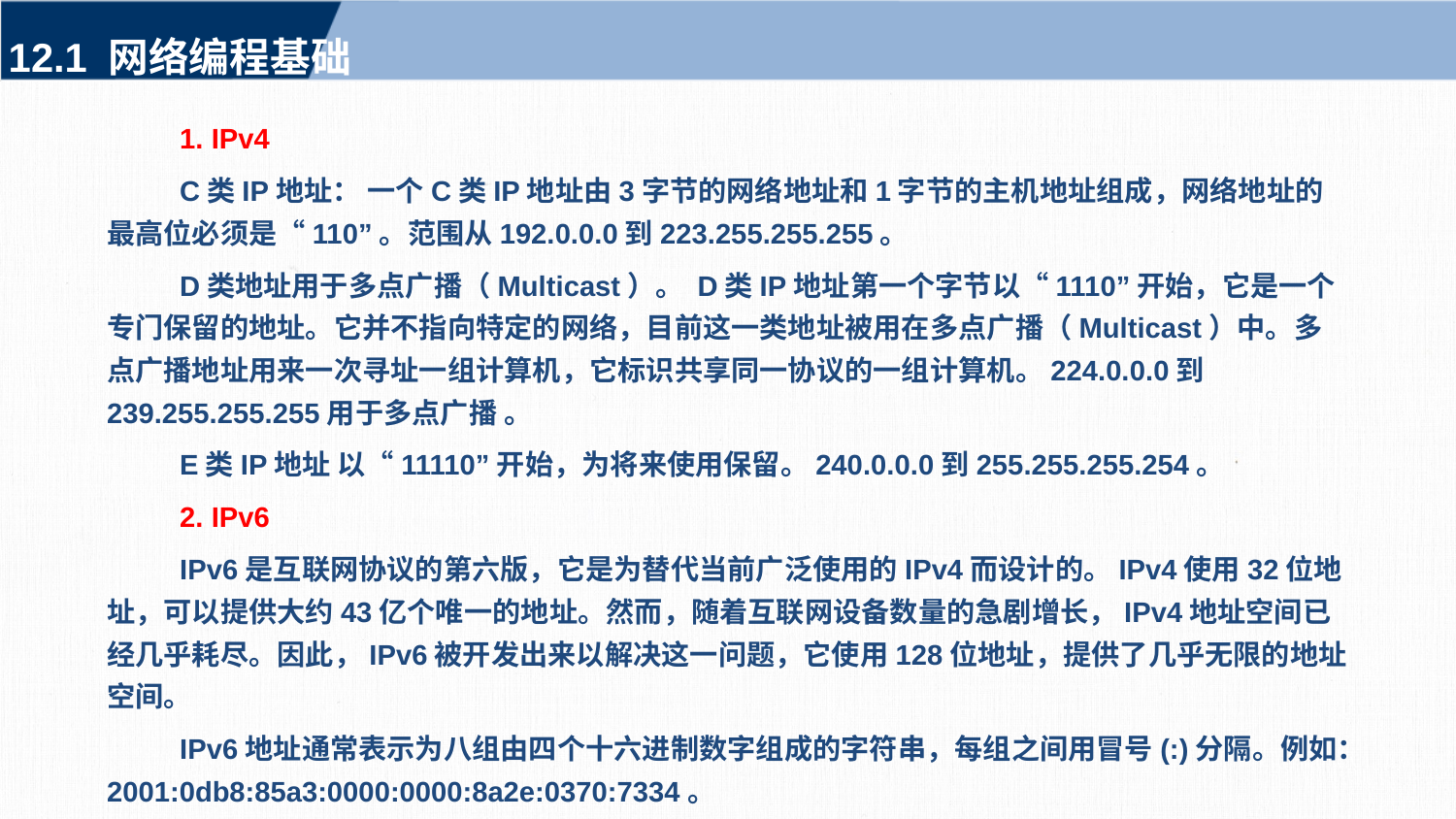

12.1 网络编程基础

1. IPv4
C类IP地址： 一个C类IP地址由3字节的网络地址和1字节的主机地址组成，网络地址的最高位必须是“110”。范围从192.0.0.0到223.255.255.255。
D类地址用于多点广播（Multicast）。 D类IP地址第一个字节以“1110”开始，它是一个专门保留的地址。它并不指向特定的网络，目前这一类地址被用在多点广播（Multicast）中。多点广播地址用来一次寻址一组计算机，它标识共享同一协议的一组计算机。224.0.0.0到239.255.255.255用于多点广播 。
E类IP地址 以“11110”开始，为将来使用保留。240.0.0.0到255.255.255.254。
2. IPv6
IPv6是互联网协议的第六版，它是为替代当前广泛使用的IPv4而设计的。IPv4使用32位地址，可以提供大约43亿个唯一的地址。然而，随着互联网设备数量的急剧增长，IPv4地址空间已经几乎耗尽。因此，IPv6被开发出来以解决这一问题，它使用128位地址，提供了几乎无限的地址空间。
IPv6地址通常表示为八组由四个十六进制数字组成的字符串，每组之间用冒号(:)分隔。例如：2001:0db8:85a3:0000:0000:8a2e:0370:7334。